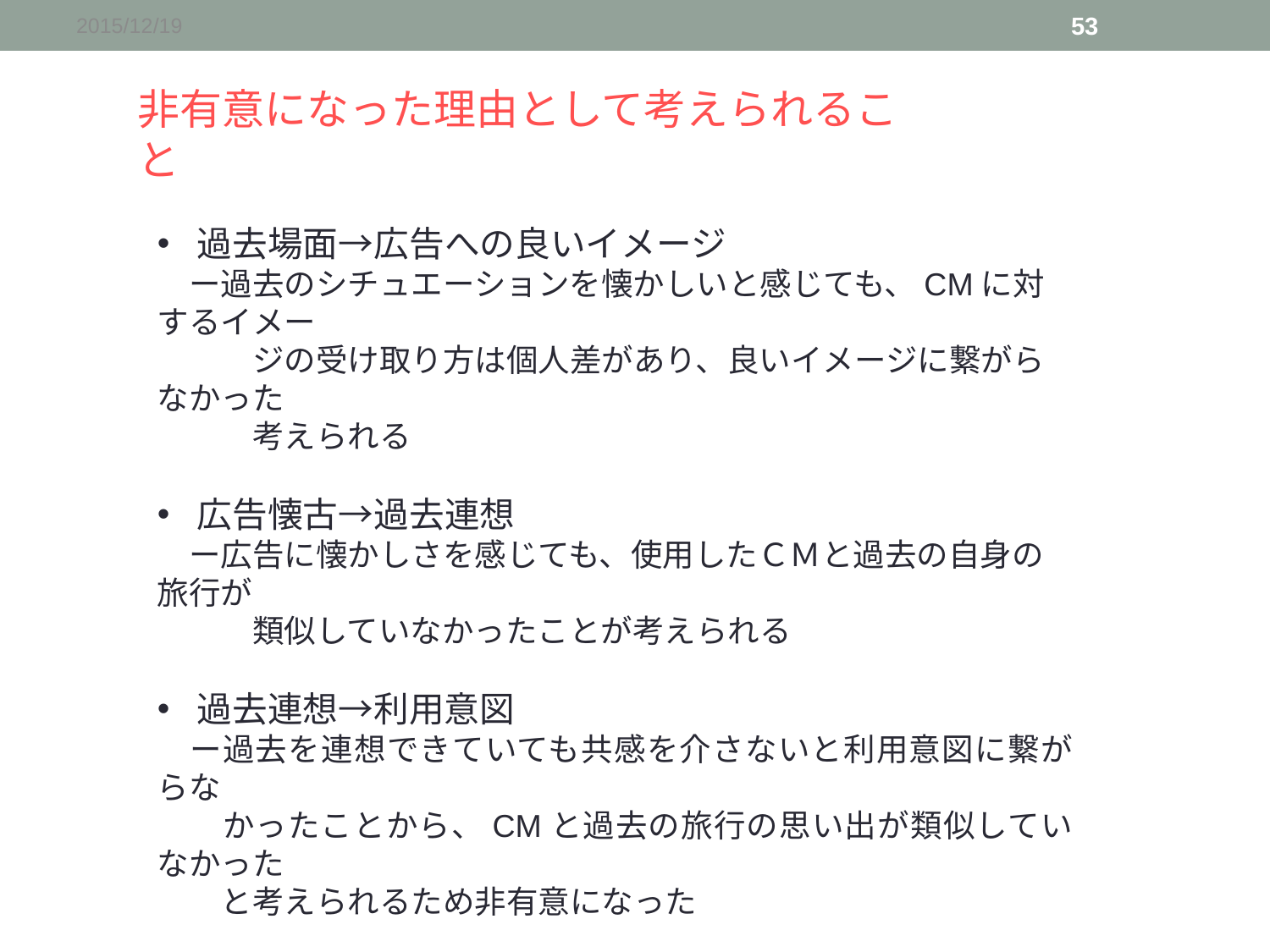

2015/12/19
53
非有意になった理由として考えられること
過去場面→広告への良いイメージ
　ー過去のシチュエーションを懐かしいと感じても、CMに対するイメー
　　　ジの受け取り方は個人差があり、良いイメージに繋がらなかった
　　　考えられる

広告懐古→過去連想
　ー広告に懐かしさを感じても、使用したＣＭと過去の自身の旅行が
　　　類似していなかったことが考えられる

過去連想→利用意図
　ー過去を連想できていても共感を介さないと利用意図に繋がらな
　　かったことから、CMと過去の旅行の思い出が類似していなかった
　　と考えられるため非有意になった

良いイメージ→利用意図
　ー広告に良いイメージを感じても広告対象である旅行自体に良いイ
　　　メージを抱いたわけではないと考えられる